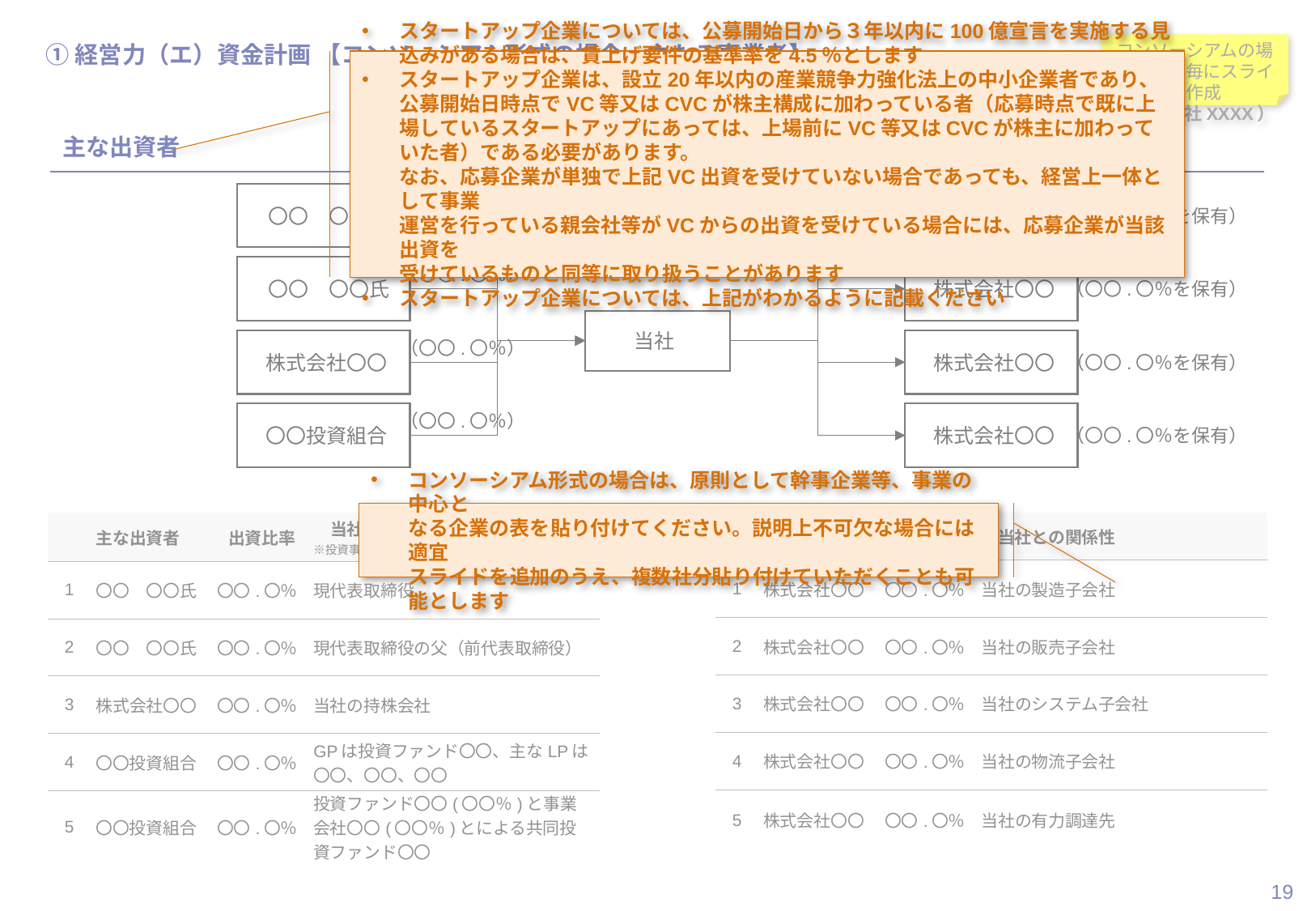

当スライドは作成必須
#
①経営力（エ）資金計画 【コンソーシアム形式の場合、主たる事業者】
コンソーシアムの場合、各社毎にスライド作成
（株式会社XXXX）
スタートアップ企業については、公募開始日から３年以内に100億宣言を実施する見込みがある場合は、賃上げ要件の基準率を4.5％とします
スタートアップ企業は、設立20年以内の産業競争力強化法上の中小企業者であり、公募開始日時点でVC等又はCVCが株主構成に加わっている者（応募時点で既に上場しているスタートアップにあっては、上場前にVC等又はCVCが株主に加わっていた者）である必要があります。
なお、応募企業が単独で上記VC出資を受けていない場合であっても、経営上一体として事業
運営を行っている親会社等がVCからの出資を受けている場合には、応募企業が当該出資を
受けているものと同等に取り扱うことがあります
スタートアップ企業については、上記がわかるように記載ください
主な出資者
主な出資先
〇〇　〇〇氏
株式会社〇〇
（〇〇.〇％）
（〇〇.〇％を保有）
〇〇　〇〇氏
株式会社〇〇
（〇〇.〇％）
（〇〇.〇％を保有）
当社
株式会社〇〇
株式会社〇〇
（〇〇.〇％）
（〇〇.〇％を保有）
〇〇投資組合
株式会社〇〇
（〇〇.〇％）
（〇〇.〇％を保有）
コンソーシアム形式の場合は、原則として幹事企業等、事業の中心と
なる企業の表を貼り付けてください。説明上不可欠な場合には適宜
スライドを追加のうえ、複数社分貼り付けていただくことも可能とします
|  | 主な出資者 | 出資比率 | 当社との関係性 ※投資事業組合の場合は主な投資家を記載ください。 |
| --- | --- | --- | --- |
| 1 | 〇〇　〇〇氏 | 〇〇.〇％ | 現代表取締役 |
| 2 | 〇〇　〇〇氏 | 〇〇.〇％ | 現代表取締役の父（前代表取締役） |
| 3 | 株式会社〇〇 | 〇〇.〇％ | 当社の持株会社 |
| 4 | 〇〇投資組合 | 〇〇.〇％ | GPは投資ファンド〇〇、主なLPは〇〇、〇〇、〇〇 |
| 5 | 〇〇投資組合 | 〇〇.〇％ | 投資ファンド〇〇(〇〇％)と事業会社〇〇(〇〇％)とによる共同投資ファンド〇〇 |
|  | 主な出資先 | 保有比率 | 当社との関係性 |
| --- | --- | --- | --- |
| 1 | 株式会社〇〇 | 〇〇.〇％ | 当社の製造子会社 |
| 2 | 株式会社〇〇 | 〇〇.〇％ | 当社の販売子会社 |
| 3 | 株式会社〇〇 | 〇〇.〇％ | 当社のシステム子会社 |
| 4 | 株式会社〇〇 | 〇〇.〇％ | 当社の物流子会社 |
| 5 | 株式会社〇〇 | 〇〇.〇％ | 当社の有力調達先 |